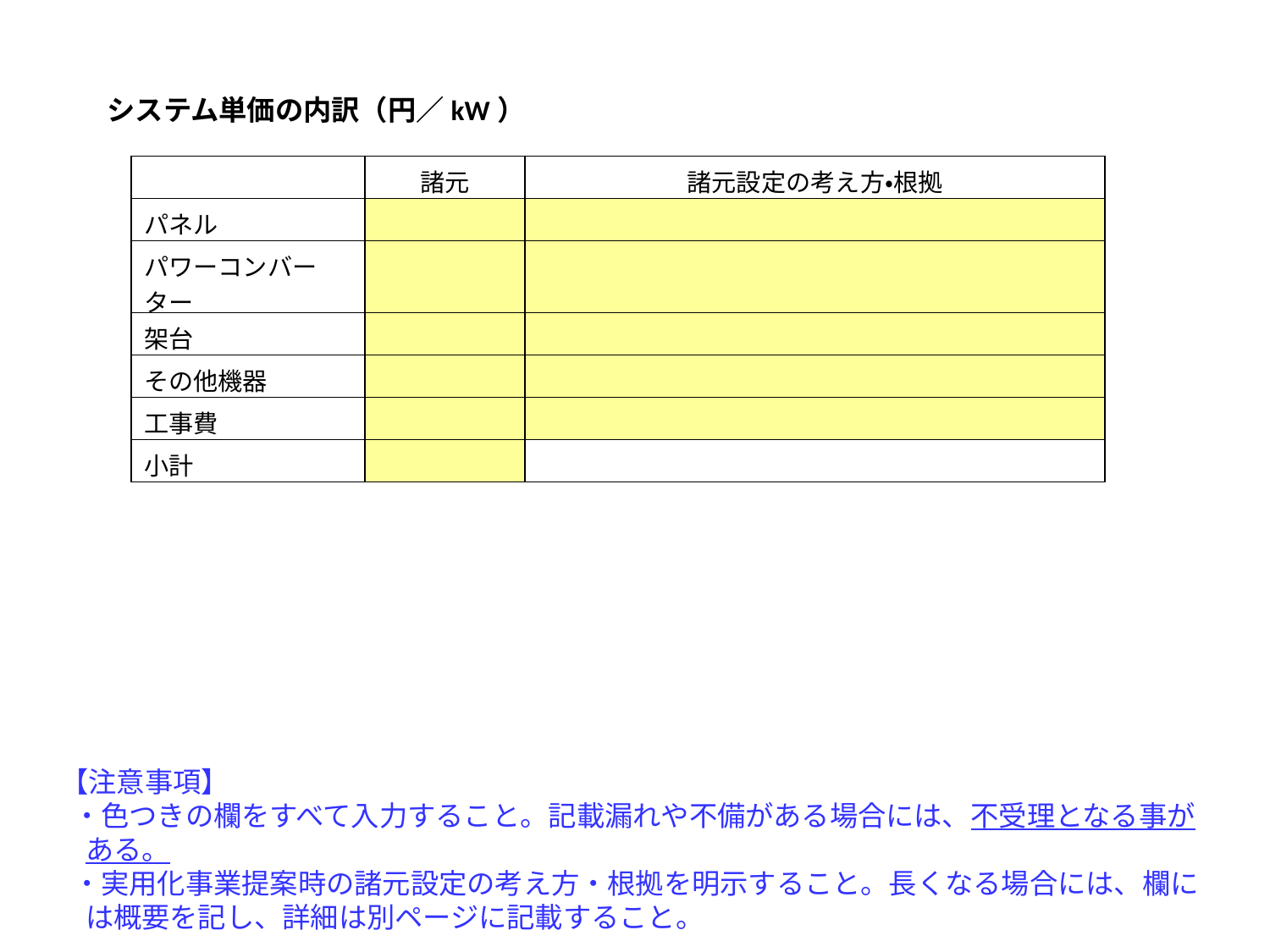

システム単価の内訳（円／kW）
|  | 諸元 | 諸元設定の考え方・根拠 |
| --- | --- | --- |
| パネル |  |  |
| パワーコンバーター |  |  |
| 架台 |  |  |
| その他機器 |  |  |
| 工事費 |  |  |
| 小計 |  |  |
【注意事項】
・色つきの欄をすべて入力すること。記載漏れや不備がある場合には、不受理となる事がある。
・実用化事業提案時の諸元設定の考え方・根拠を明示すること。長くなる場合には、欄には概要を記し、詳細は別ページに記載すること。
8